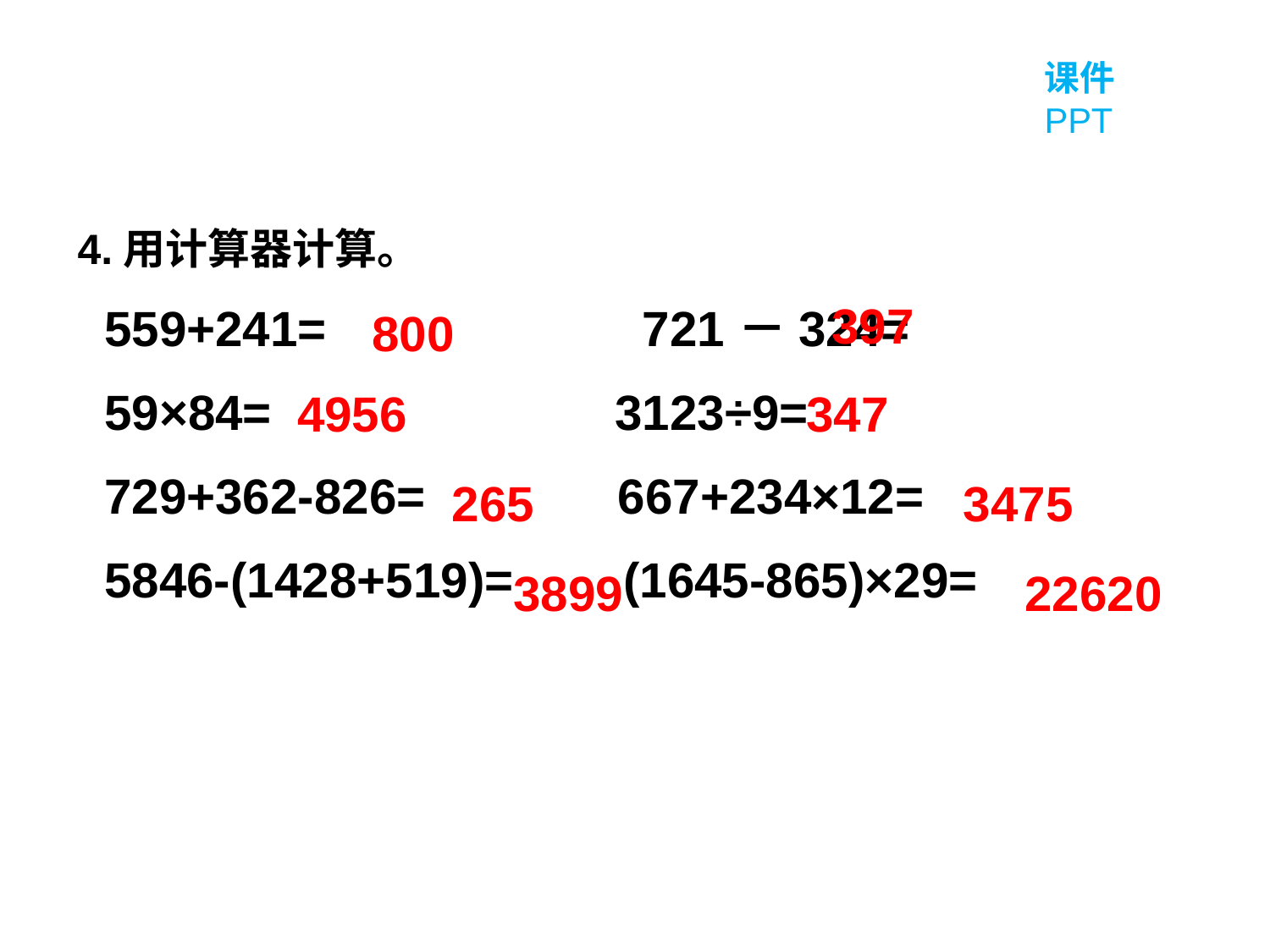

4.用计算器计算。
397
559+241=                       721－324=
59×84=                         3123÷9=
729+362-826=              667+234×12=
5846-(1428+519)=        (1645-865)×29=
800
4956
347
265
3475
22620
3899